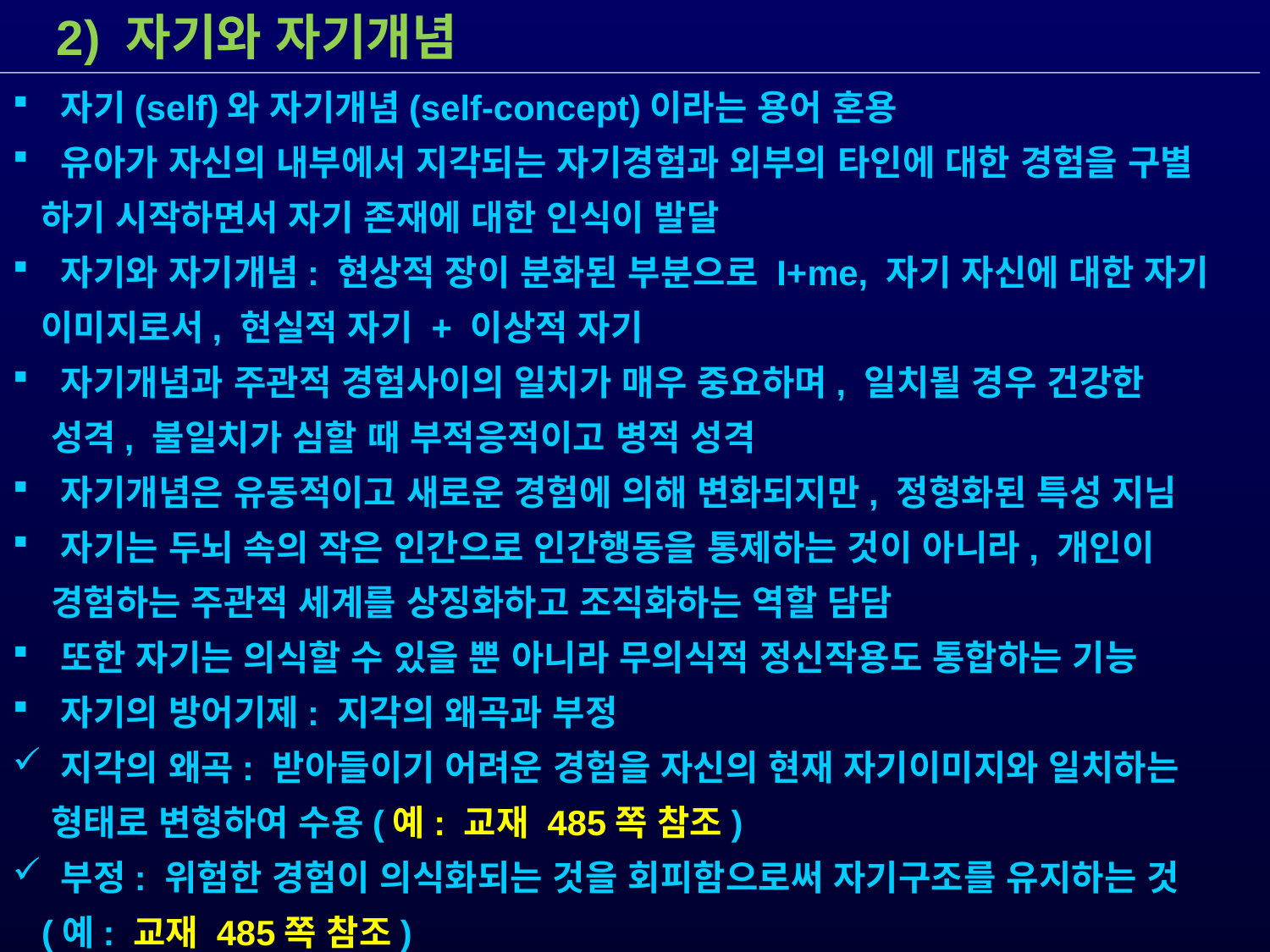

2) 자기와 자기개념
 자기(self)와 자기개념(self-concept)이라는 용어 혼용
 유아가 자신의 내부에서 지각되는 자기경험과 외부의 타인에 대한 경험을 구별
  하기 시작하면서 자기 존재에 대한 인식이 발달
 자기와 자기개념: 현상적 장이 분화된 부분으로 I+me, 자기 자신에 대한 자기
  이미지로서, 현실적 자기 + 이상적 자기
 자기개념과 주관적 경험사이의 일치가 매우 중요하며, 일치될 경우 건강한
   성격, 불일치가 심할 때 부적응적이고 병적 성격
 자기개념은 유동적이고 새로운 경험에 의해 변화되지만, 정형화된 특성 지님
 자기는 두뇌 속의 작은 인간으로 인간행동을 통제하는 것이 아니라, 개인이
   경험하는 주관적 세계를 상징화하고 조직화하는 역할 담담
 또한 자기는 의식할 수 있을 뿐 아니라 무의식적 정신작용도 통합하는 기능
 자기의 방어기제: 지각의 왜곡과 부정
 지각의 왜곡: 받아들이기 어려운 경험을 자신의 현재 자기이미지와 일치하는
   형태로 변형하여 수용(예: 교재 485쪽 참조)
 부정: 위험한 경험이 의식화되는 것을 회피함으로써 자기구조를 유지하는 것
   (예: 교재 485쪽 참조)